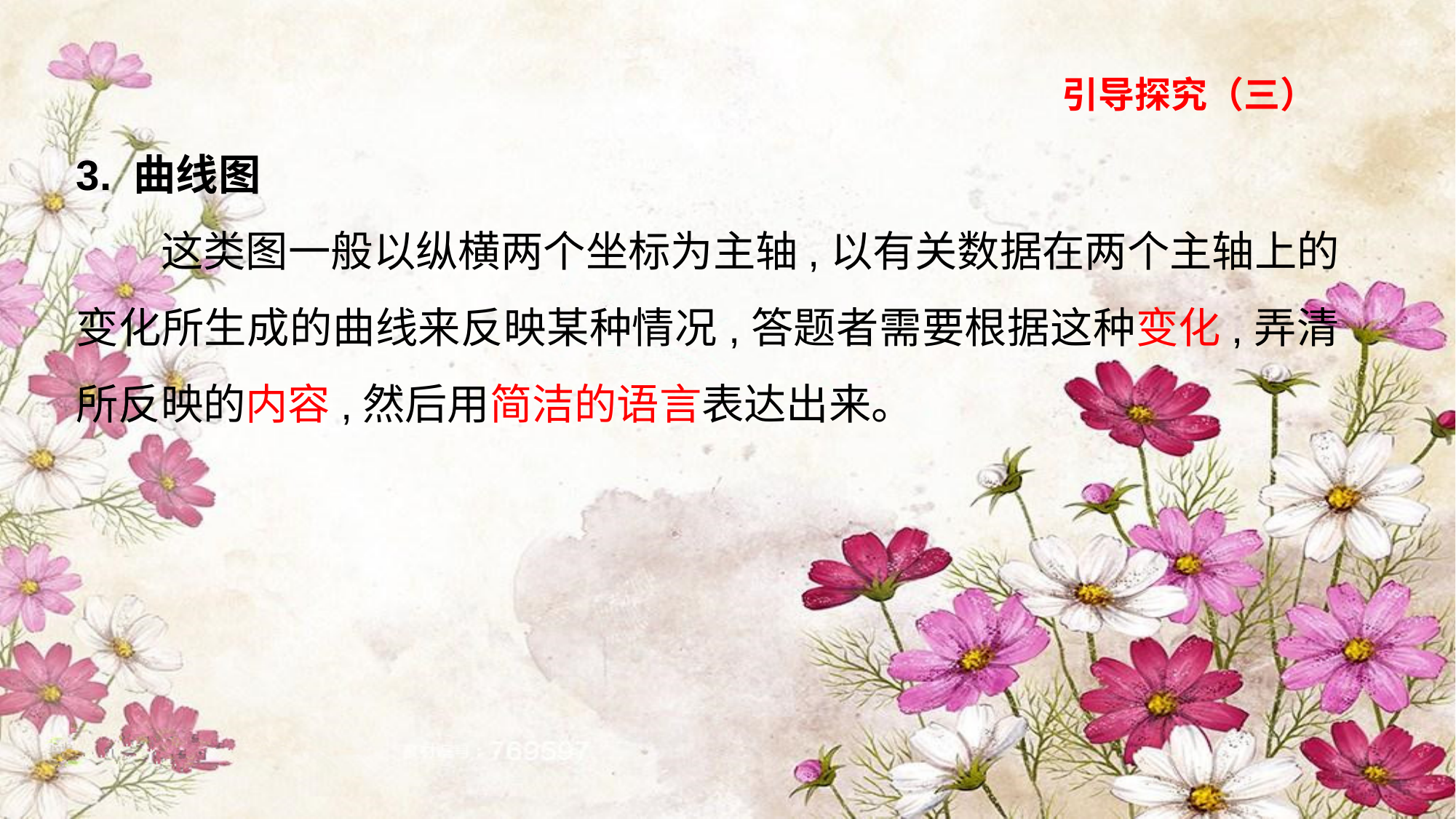

引导探究（三）
3. 曲线图
　　这类图一般以纵横两个坐标为主轴,以有关数据在两个主轴上的变化所生成的曲线来反映某种情况,答题者需要根据这种变化,弄清所反映的内容,然后用简洁的语言表达出来。